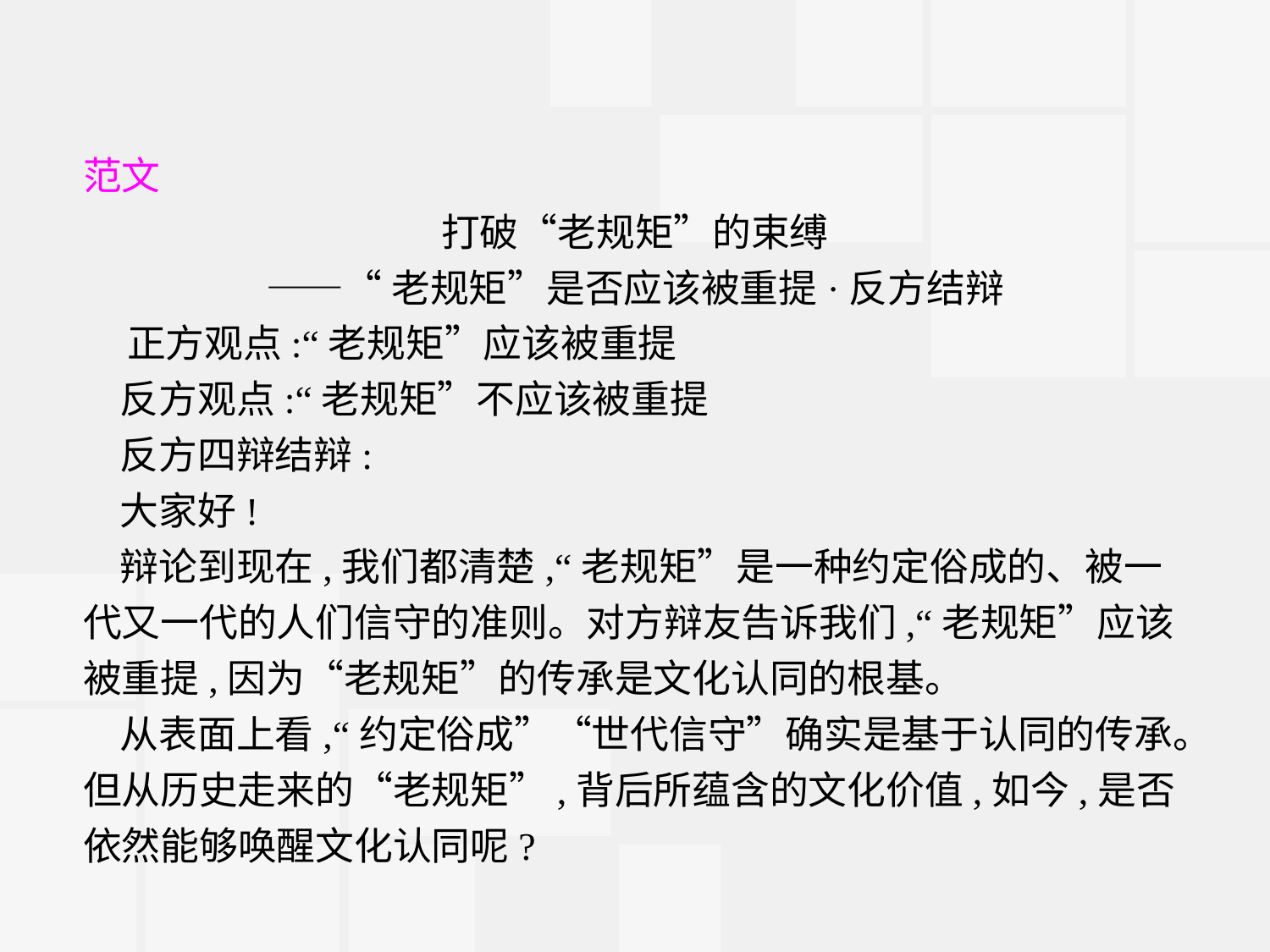

范文
打破“老规矩”的束缚
——“老规矩”是否应该被重提·反方结辩
    正方观点:“老规矩”应该被重提
反方观点:“老规矩”不应该被重提
反方四辩结辩:
大家好!
辩论到现在,我们都清楚,“老规矩”是一种约定俗成的、被一代又一代的人们信守的准则。对方辩友告诉我们,“老规矩”应该被重提,因为“老规矩”的传承是文化认同的根基。
从表面上看,“约定俗成”“世代信守”确实是基于认同的传承。但从历史走来的“老规矩”,背后所蕴含的文化价值,如今,是否依然能够唤醒文化认同呢?